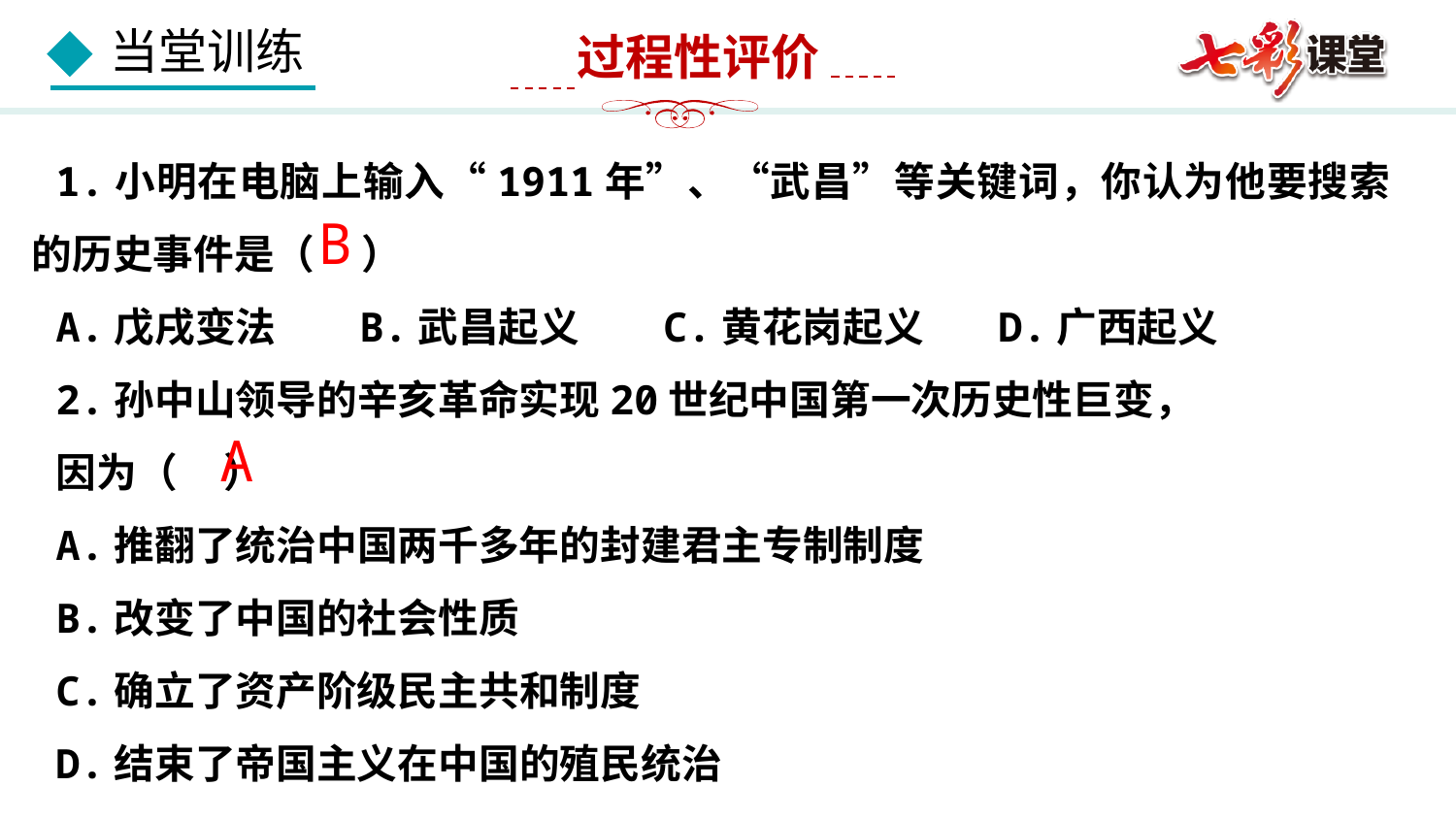

过程性评价

1.小明在电脑上输入“1911年”、“武昌”等关键词，你认为他要搜索的历史事件是（     ）
A.戊戌变法        B.武昌起义        C.黄花岗起义       D.广西起义
2.孙中山领导的辛亥革命实现20世纪中国第一次历史性巨变，
因为（     ）
A.推翻了统治中国两千多年的封建君主专制制度
B.改变了中国的社会性质
C.确立了资产阶级民主共和制度
D.结束了帝国主义在中国的殖民统治

B
C
C
A